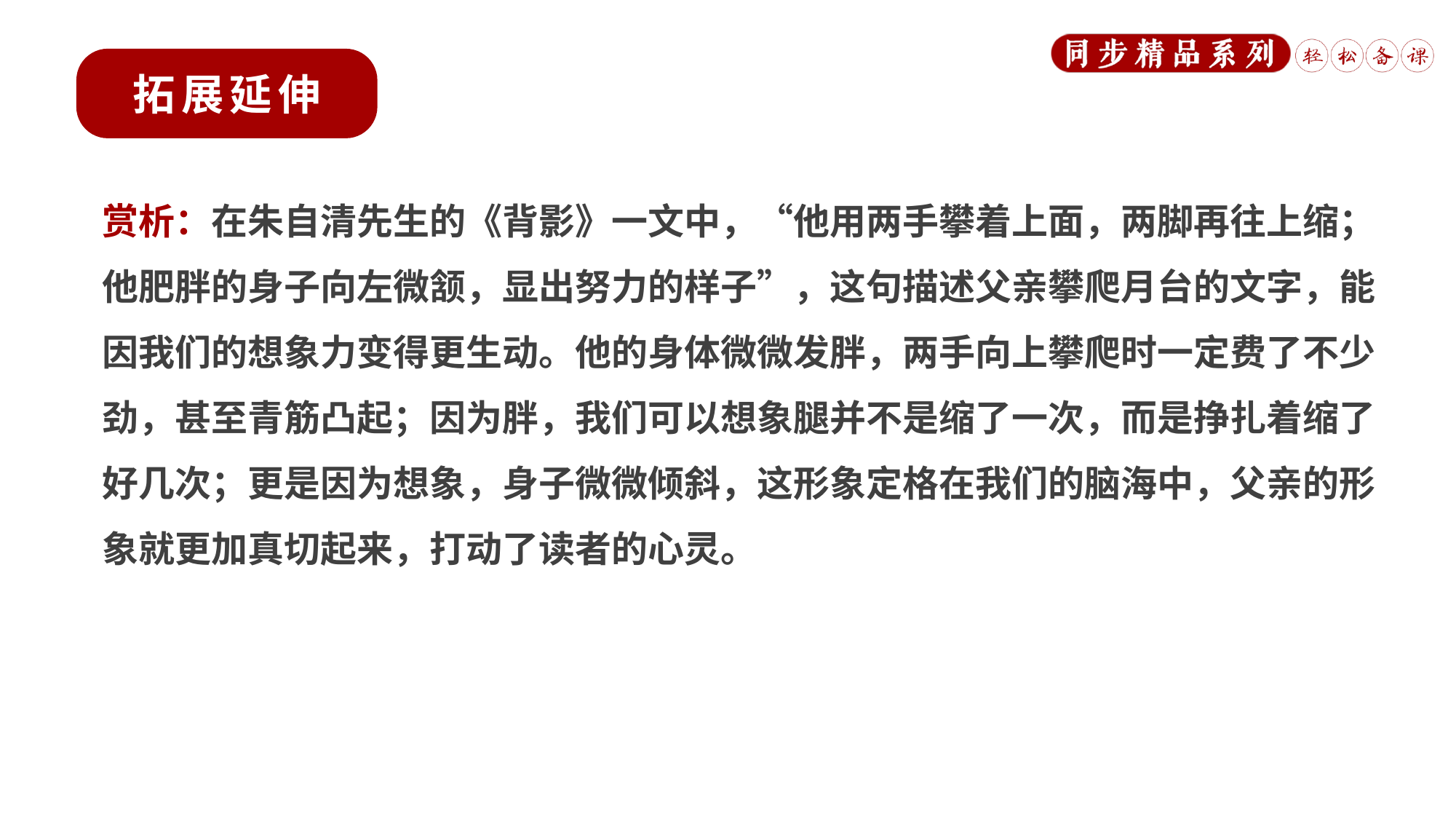

赏析：在朱自清先生的《背影》一文中，“他用两手攀着上面，两脚再往上缩；他肥胖的身子向左微颔，显出努力的样子”，这句描述父亲攀爬月台的文字，能因我们的想象力变得更生动。他的身体微微发胖，两手向上攀爬时一定费了不少劲，甚至青筋凸起；因为胖，我们可以想象腿并不是缩了一次，而是挣扎着缩了好几次；更是因为想象，身子微微倾斜，这形象定格在我们的脑海中，父亲的形象就更加真切起来，打动了读者的心灵。